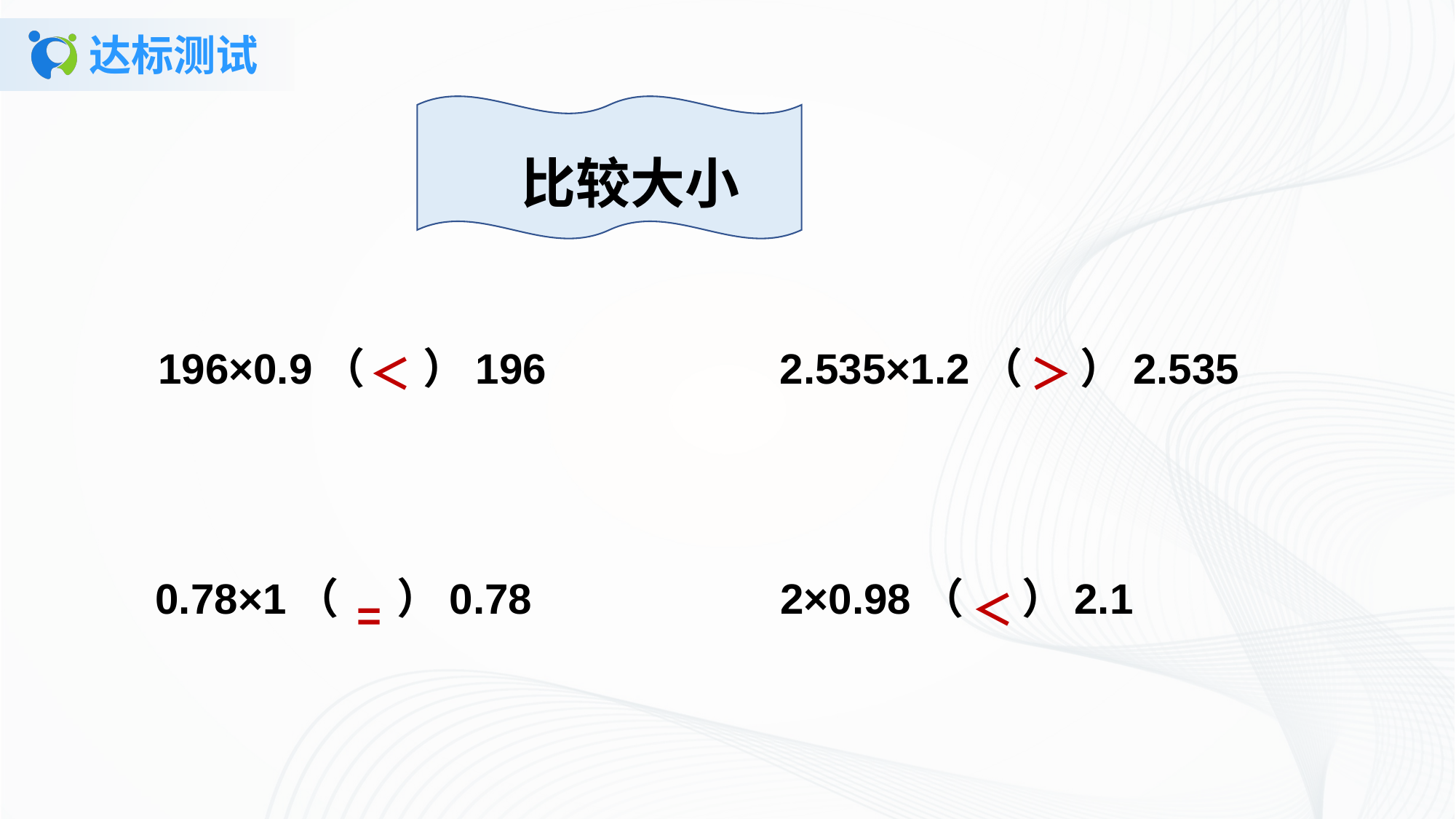

# 达标测试
比较大小

＜
＞
196×0.9（      ）196
2.535×1.2（      ）2.535
＜
=
0.78×1（      ）0.78
2×0.98（      ）2.1